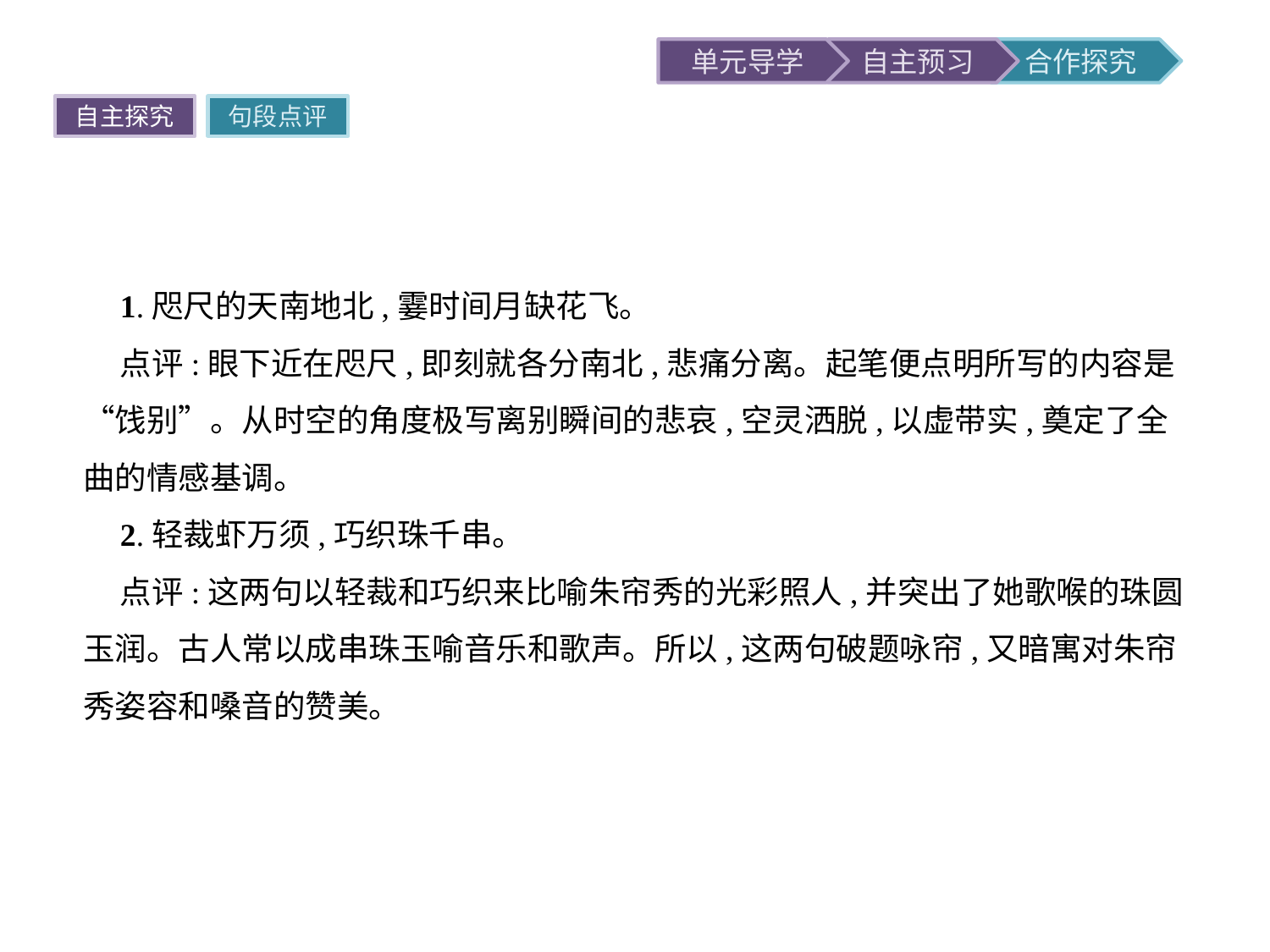

自主探究
句段点评
1.咫尺的天南地北,霎时间月缺花飞。
点评:眼下近在咫尺,即刻就各分南北,悲痛分离。起笔便点明所写的内容是“饯别”。从时空的角度极写离别瞬间的悲哀,空灵洒脱,以虚带实,奠定了全曲的情感基调。
2.轻裁虾万须,巧织珠千串。
点评:这两句以轻裁和巧织来比喻朱帘秀的光彩照人,并突出了她歌喉的珠圆玉润。古人常以成串珠玉喻音乐和歌声。所以,这两句破题咏帘,又暗寓对朱帘秀姿容和嗓音的赞美。